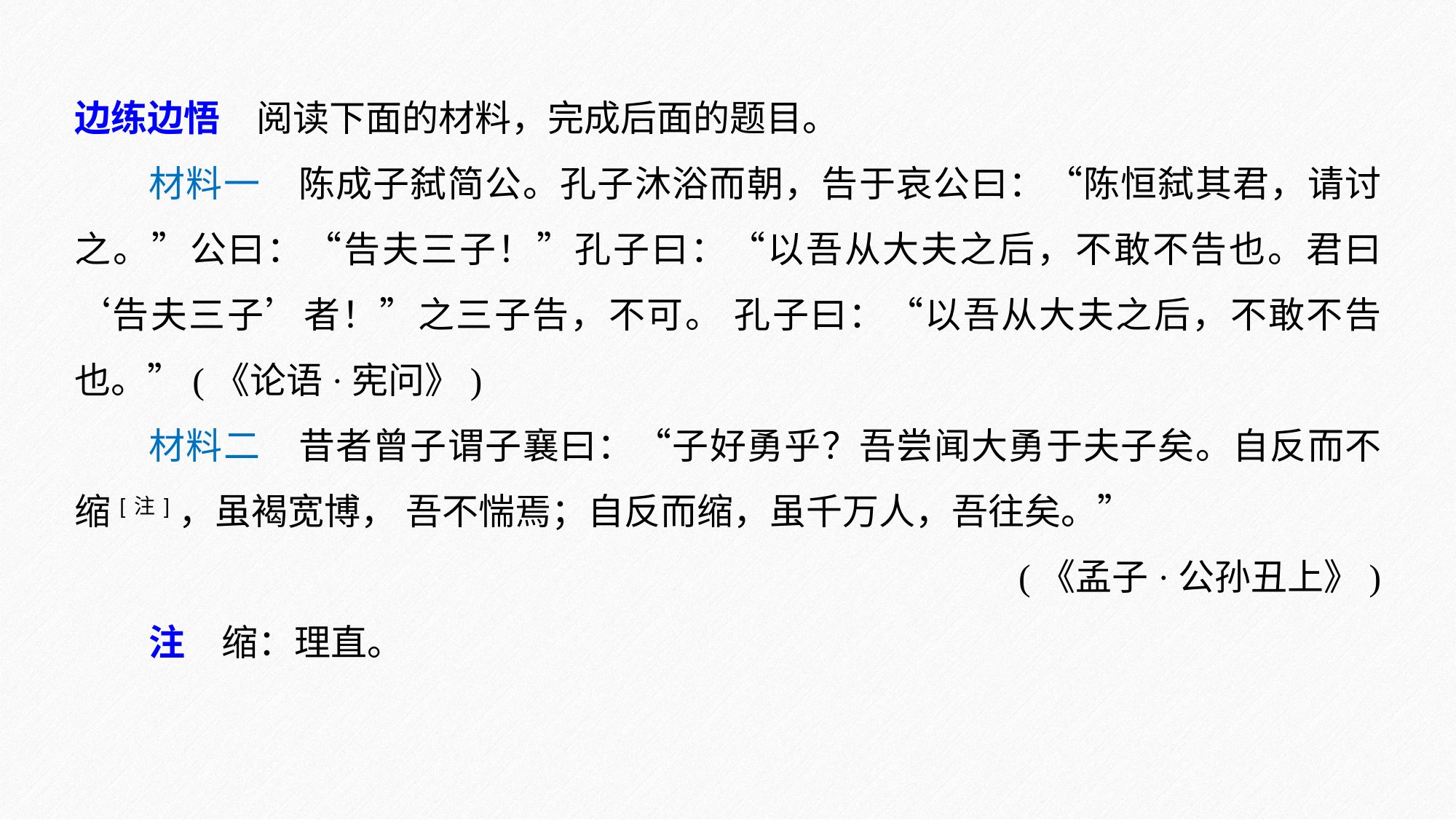

边练边悟　阅读下面的材料，完成后面的题目。
材料一　陈成子弑简公。孔子沐浴而朝，告于哀公曰：“陈恒弑其君，请讨之。”公曰：“告夫三子！”孔子曰：“以吾从大夫之后，不敢不告也。君曰‘告夫三子’者！”之三子告，不可。 孔子曰：“以吾从大夫之后，不敢不告也。”(《论语·宪问》)
材料二　昔者曾子谓子襄曰：“子好勇乎？吾尝闻大勇于夫子矣。自反而不缩[注]，虽褐宽博， 吾不惴焉；自反而缩，虽千万人，吾往矣。”
(《孟子·公孙丑上》)
注　缩：理直。